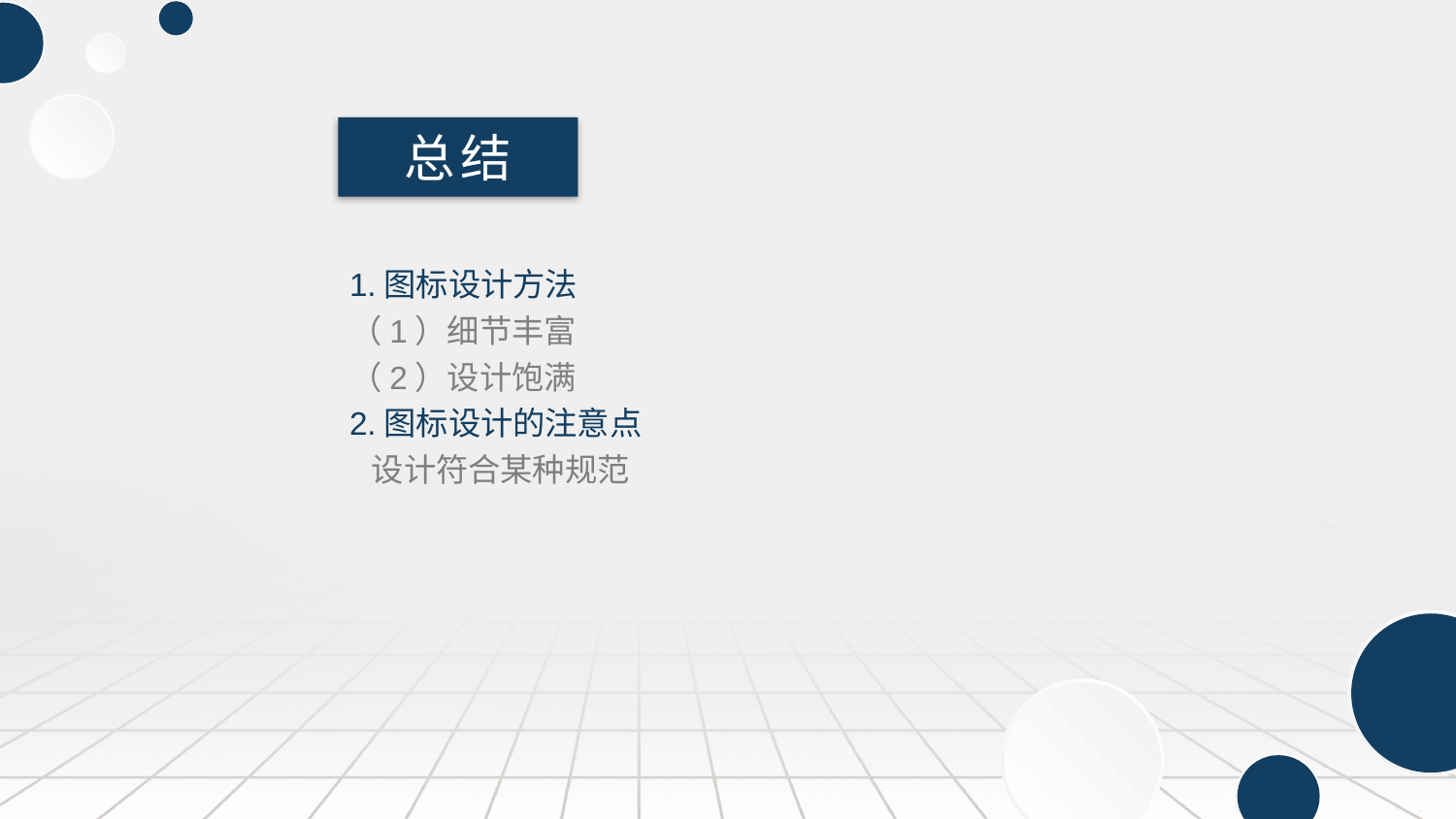

总结
1.图标设计方法
（1）细节丰富
（2）设计饱满
2.图标设计的注意点
  设计符合某种规范